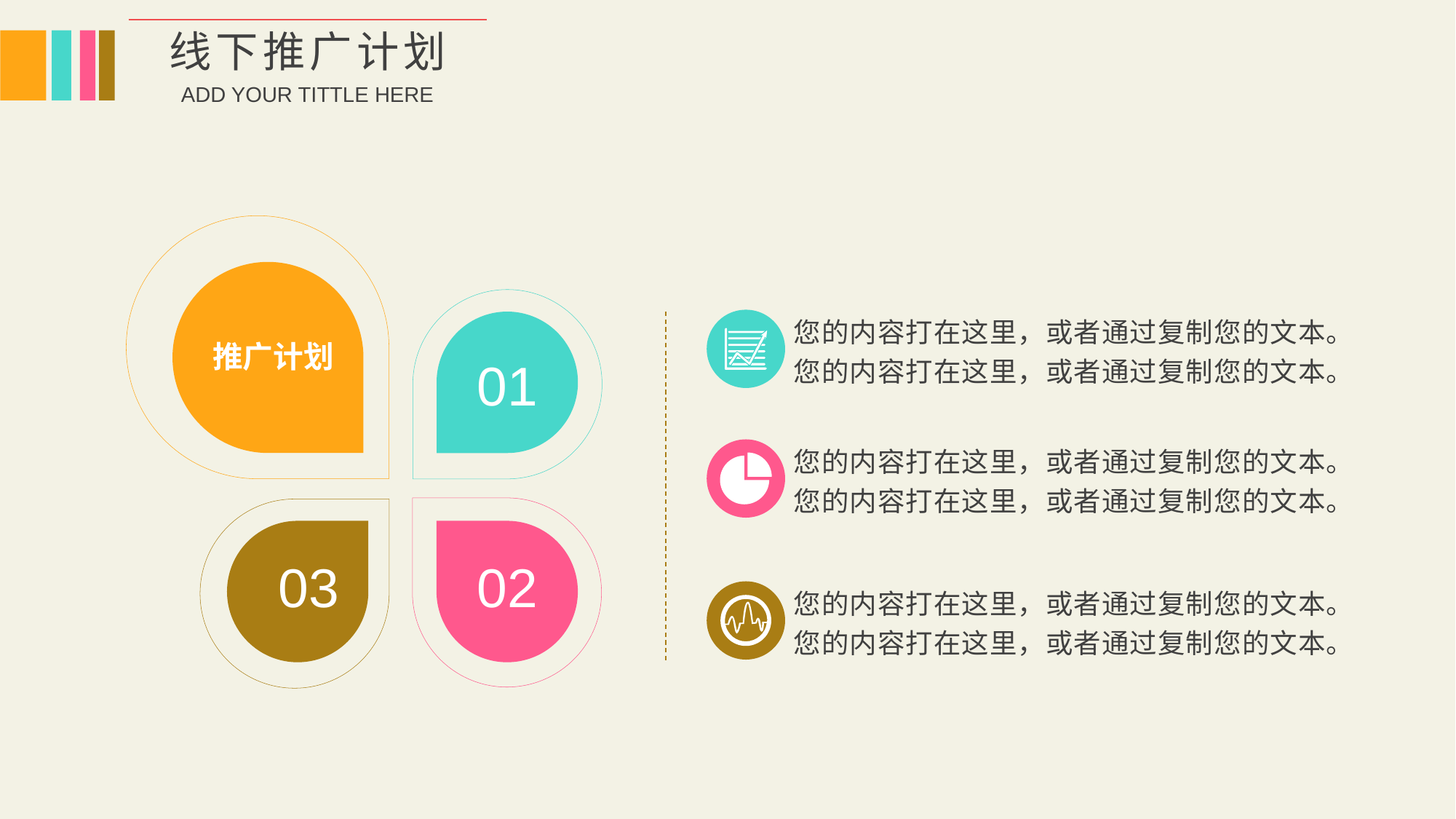

0
线下推广计划
ADD YOUR TITTLE HERE

您的内容打在这里，或者通过复制您的文本。您的内容打在这里，或者通过复制您的文本。

推广计划
01
您的内容打在这里，或者通过复制您的文本。您的内容打在这里，或者通过复制您的文本。

03
02
您的内容打在这里，或者通过复制您的文本。您的内容打在这里，或者通过复制您的文本。